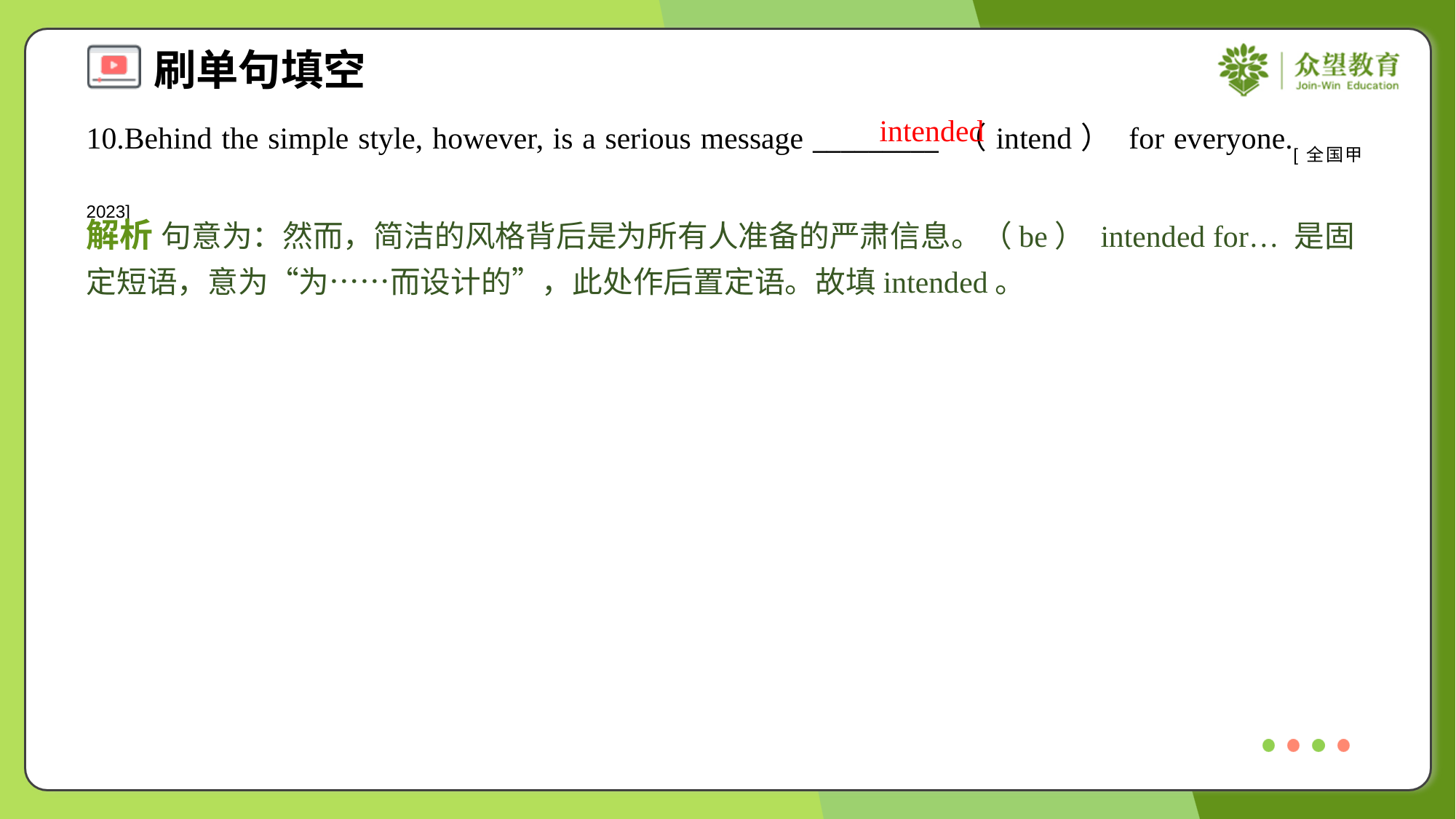

intended
10.Behind the simple style, however, is a serious message _________ （intend） for everyone.[全国甲2023]
解析 句意为：然而，简洁的风格背后是为所有人准备的严肃信息。（be） intended for… 是固定短语，意为“为……而设计的”，此处作后置定语。故填intended。